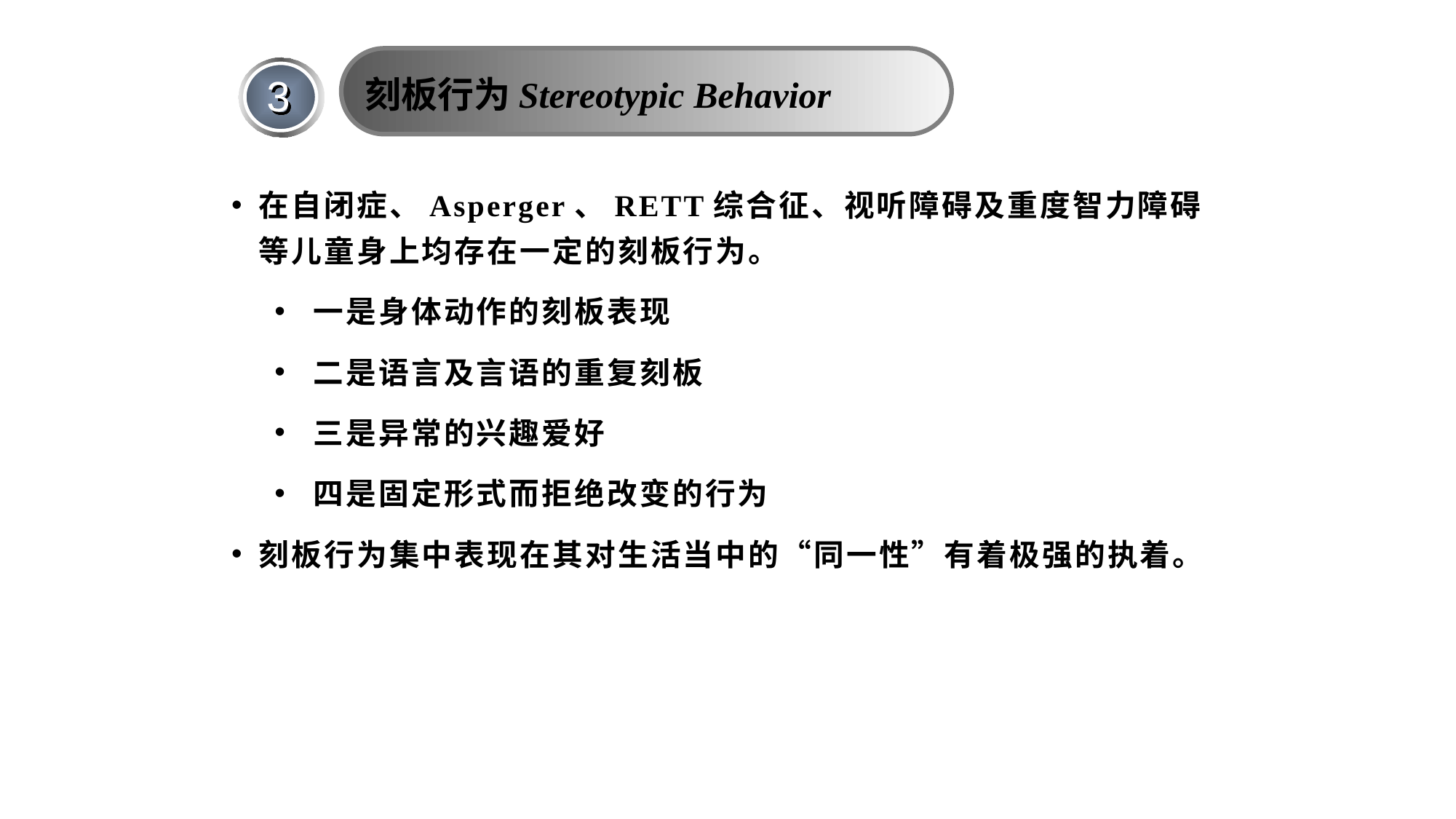

刻板行为Stereotypic Behavior

3
在自闭症、Asperger、RETT综合征、视听障碍及重度智力障碍等儿童身上均存在一定的刻板行为。
一是身体动作的刻板表现
二是语言及言语的重复刻板
三是异常的兴趣爱好
四是固定形式而拒绝改变的行为
刻板行为集中表现在其对生活当中的“同一性”有着极强的执着。